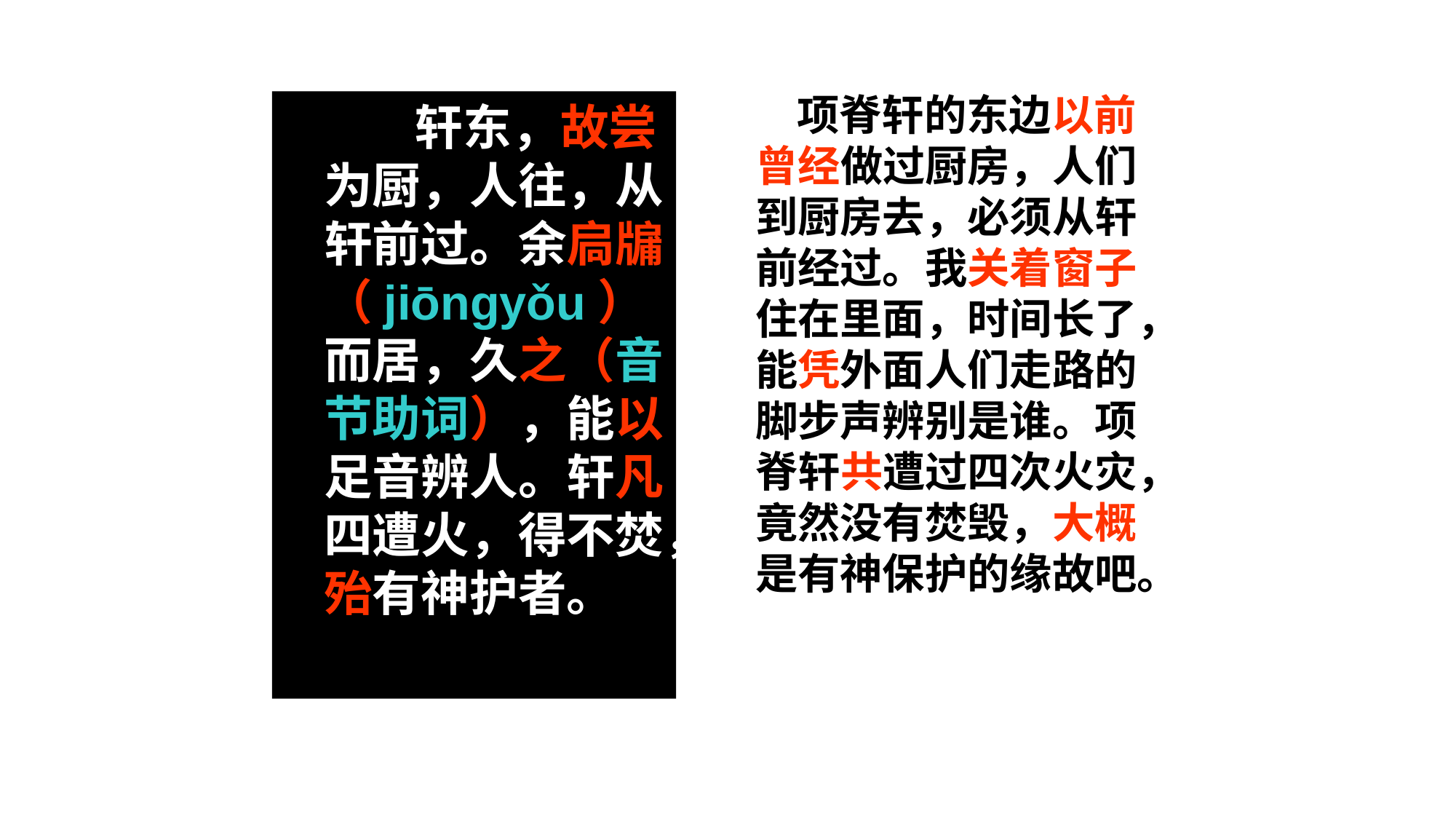

项脊轩的东边以前曾经做过厨房，人们到厨房去，必须从轩前经过。我关着窗子住在里面，时间长了，能凭外面人们走路的脚步声辨别是谁。项脊轩共遭过四次火灾，竟然没有焚毁，大概是有神保护的缘故吧。
           轩东，故尝为厨，人往，从轩前过。余扃牖（jiōngyǒu）而居，久之（音节助词），能以足音辨人。轩凡四遭火，得不焚，殆有神护者。